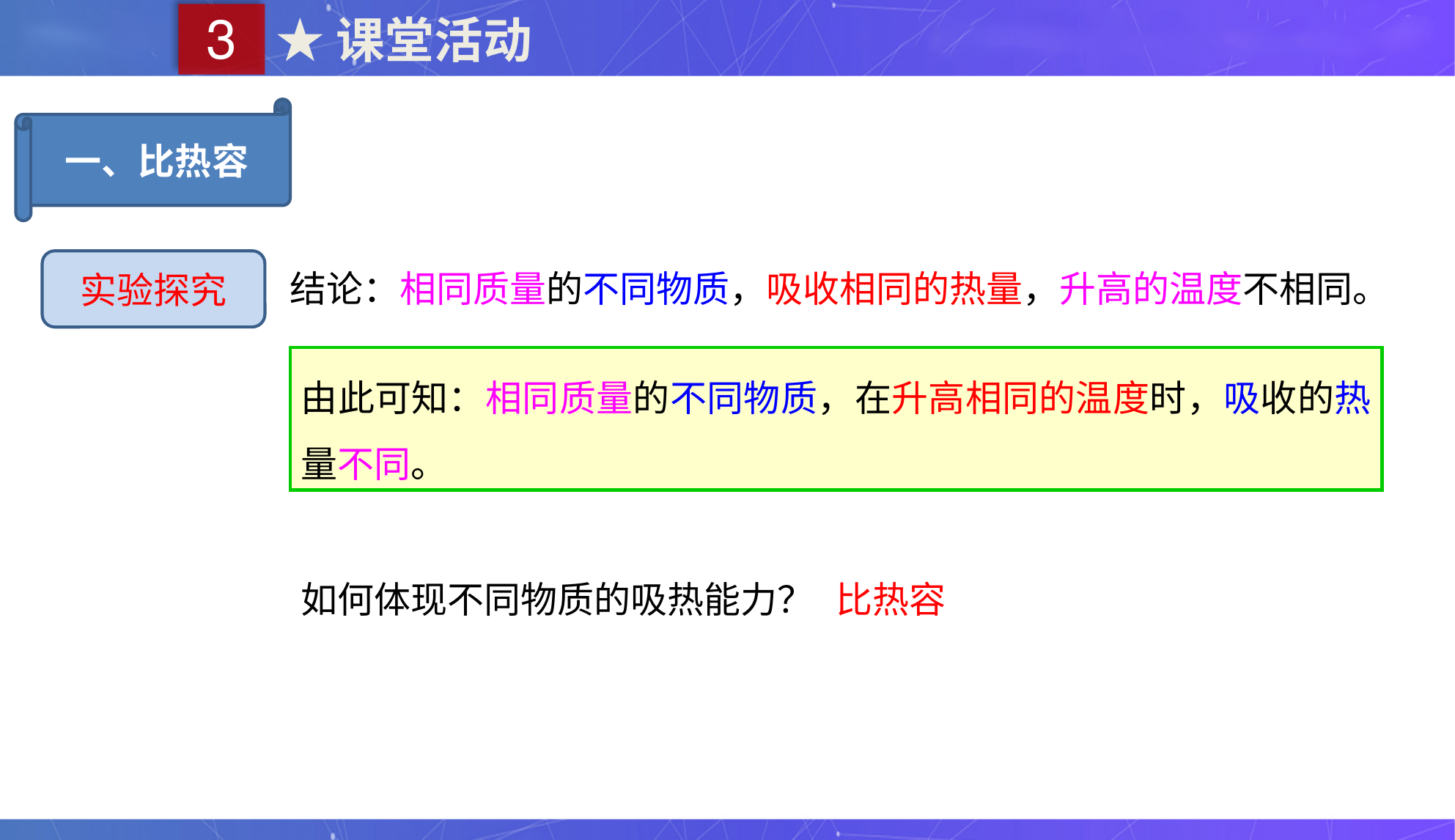

3
★课堂活动
一、比热容
结论：相同质量的不同物质，吸收相同的热量，升高的温度不相同。
实验探究
由此可知：相同质量的不同物质，在升高相同的温度时，吸收的热量不同。
如何体现不同物质的吸热能力？
比热容